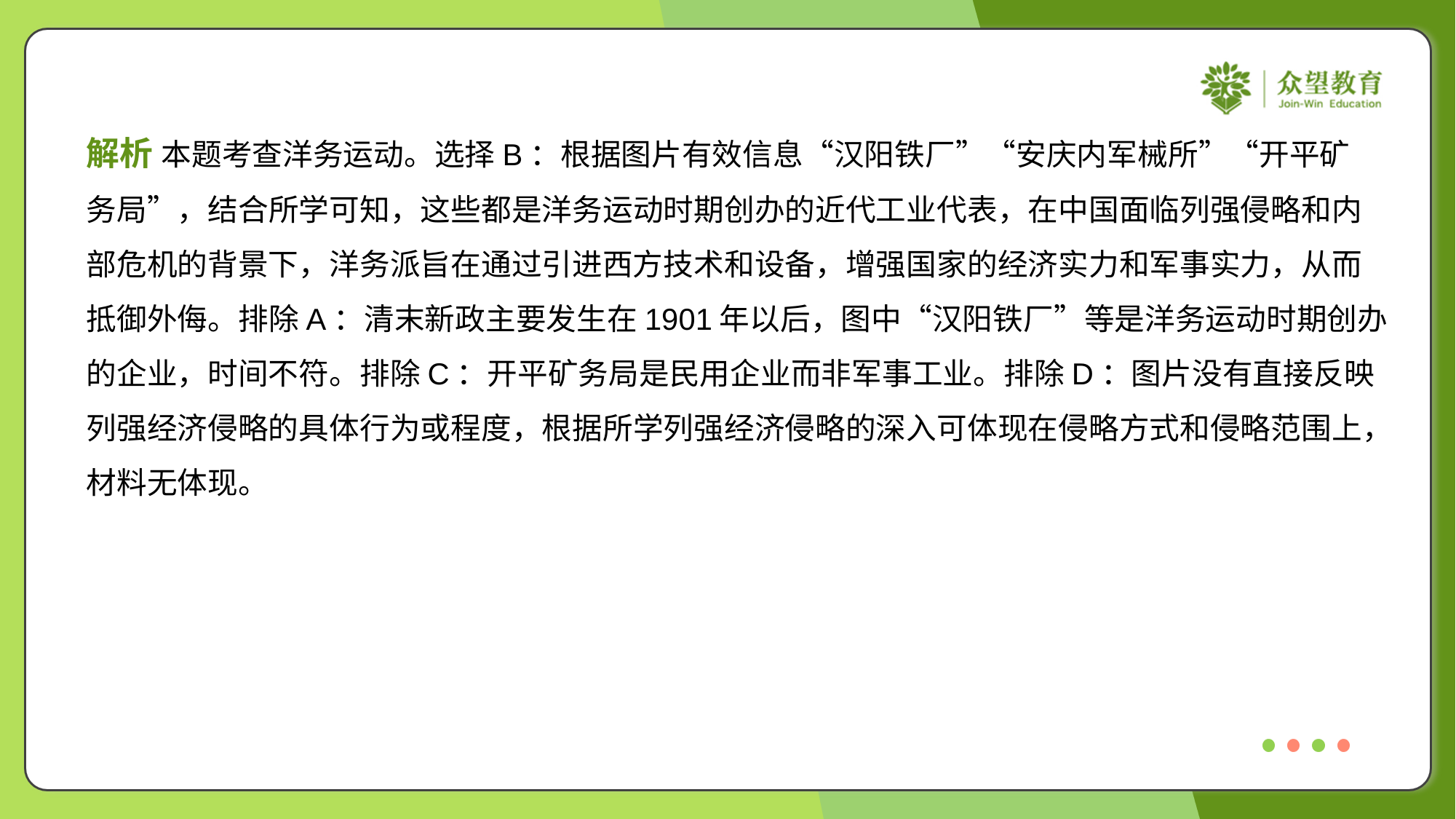

解析 本题考查洋务运动。选择B：根据图片有效信息“汉阳铁厂”“安庆内军械所”“开平矿
务局”，结合所学可知，这些都是洋务运动时期创办的近代工业代表，在中国面临列强侵略和内
部危机的背景下，洋务派旨在通过引进西方技术和设备，增强国家的经济实力和军事实力，从而
抵御外侮。排除A：清末新政主要发生在1901年以后，图中“汉阳铁厂”等是洋务运动时期创办
的企业，时间不符。排除C：开平矿务局是民用企业而非军事工业。排除D：图片没有直接反映
列强经济侵略的具体行为或程度，根据所学列强经济侵略的深入可体现在侵略方式和侵略范围上，
材料无体现。